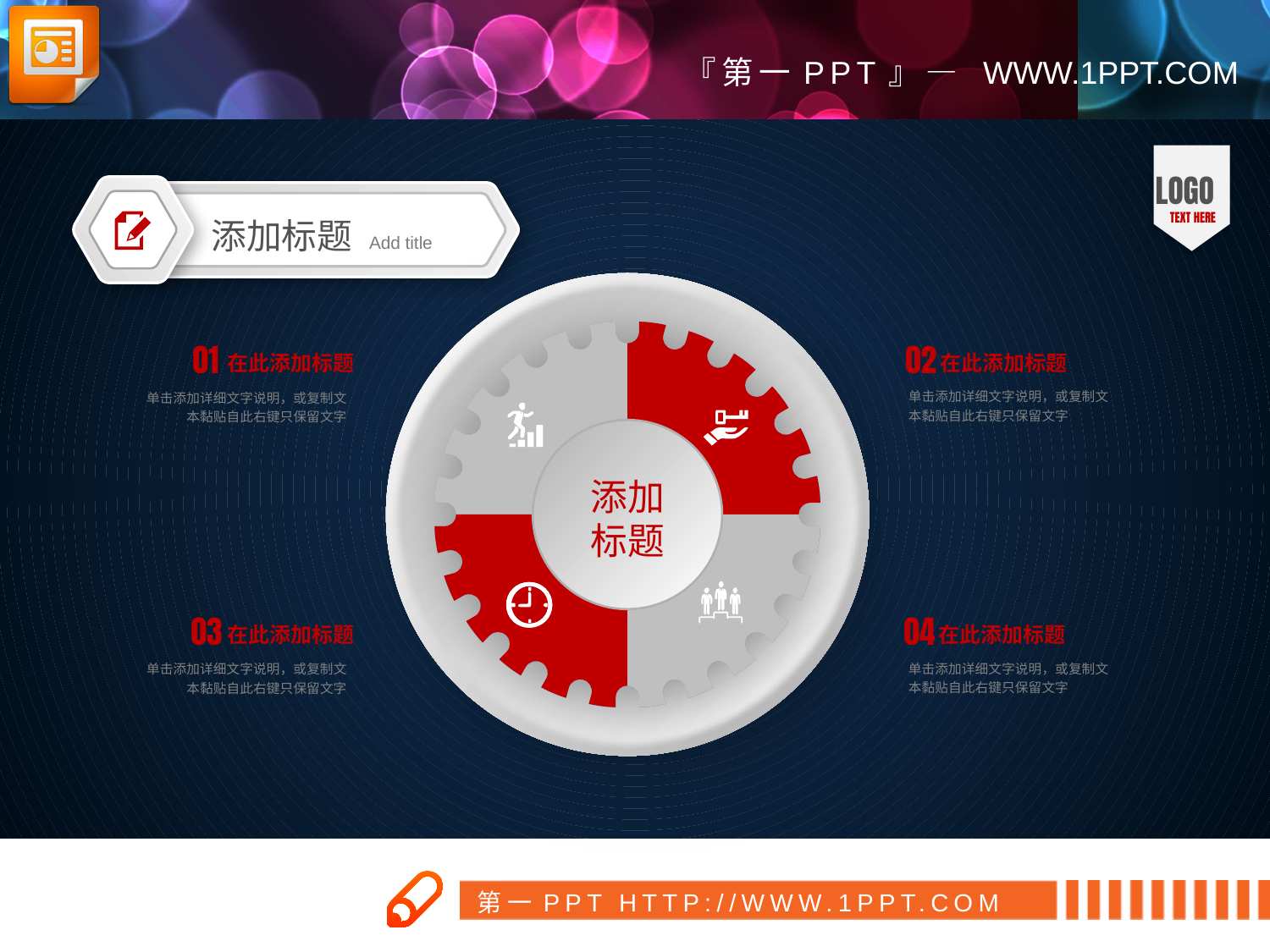

LOGO
TEXT HERE

添加标题

Add title

02
在此添加标题
单击添加详细文字说明，或复制文本黏贴自此右键只保留文字
01
在此添加标题
单击添加详细文字说明，或复制文本黏贴自此右键只保留文字
添加
标题
04
在此添加标题
单击添加详细文字说明，或复制文本黏贴自此右键只保留文字
03
在此添加标题
单击添加详细文字说明，或复制文本黏贴自此右键只保留文字